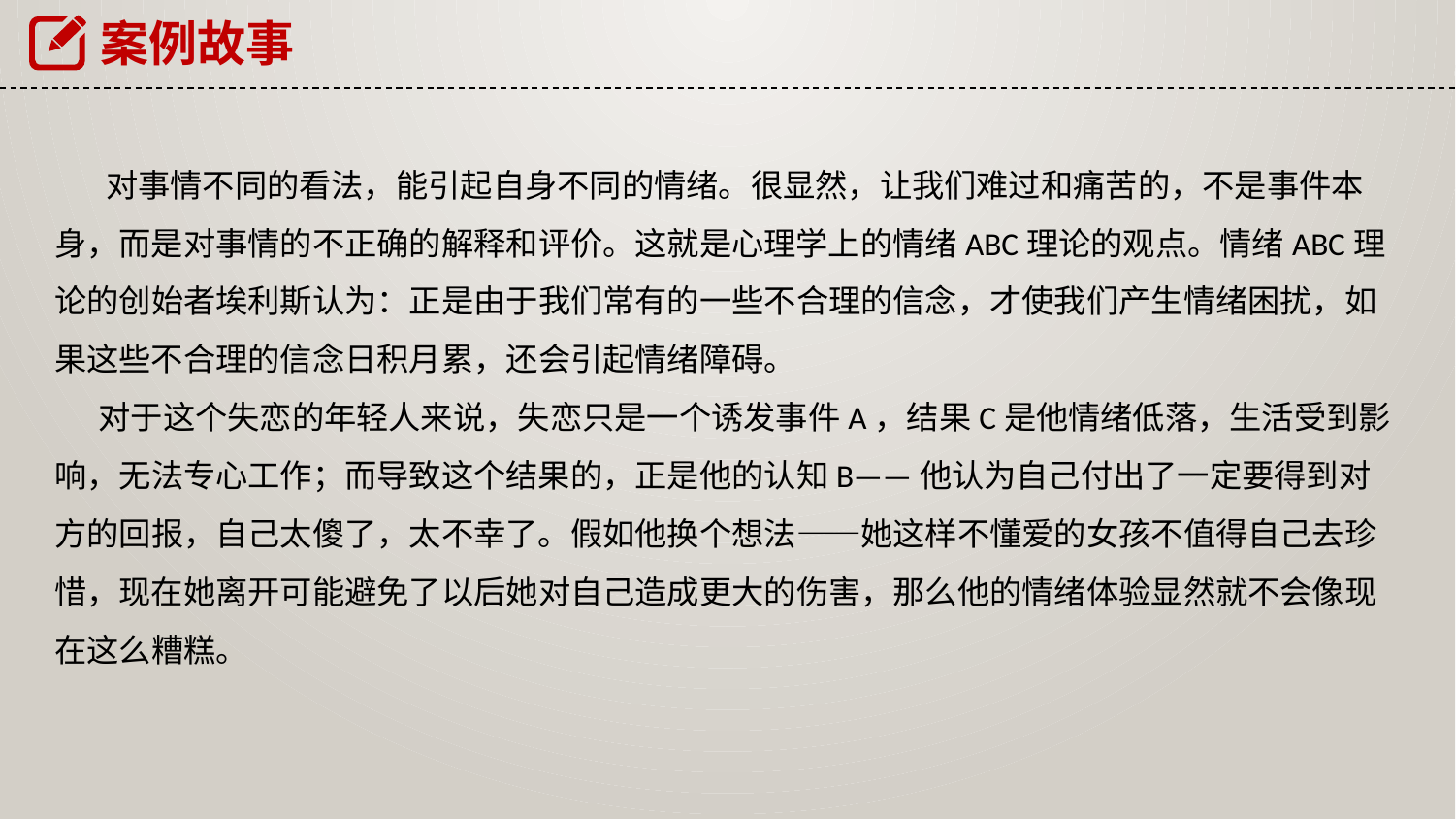

案例故事

      对事情不同的看法，能引起自身不同的情绪。很显然，让我们难过和痛苦的，不是事件本身，而是对事情的不正确的解释和评价。这就是心理学上的情绪ABC理论的观点。情绪ABC理论的创始者埃利斯认为：正是由于我们常有的一些不合理的信念，才使我们产生情绪困扰，如果这些不合理的信念日积月累，还会引起情绪障碍。
     对于这个失恋的年轻人来说，失恋只是一个诱发事件A，结果C是他情绪低落，生活受到影响，无法专心工作；而导致这个结果的，正是他的认知B——他认为自己付出了一定要得到对方的回报，自己太傻了，太不幸了。假如他换个想法——她这样不懂爱的女孩不值得自己去珍惜，现在她离开可能避免了以后她对自己造成更大的伤害，那么他的情绪体验显然就不会像现在这么糟糕。
64